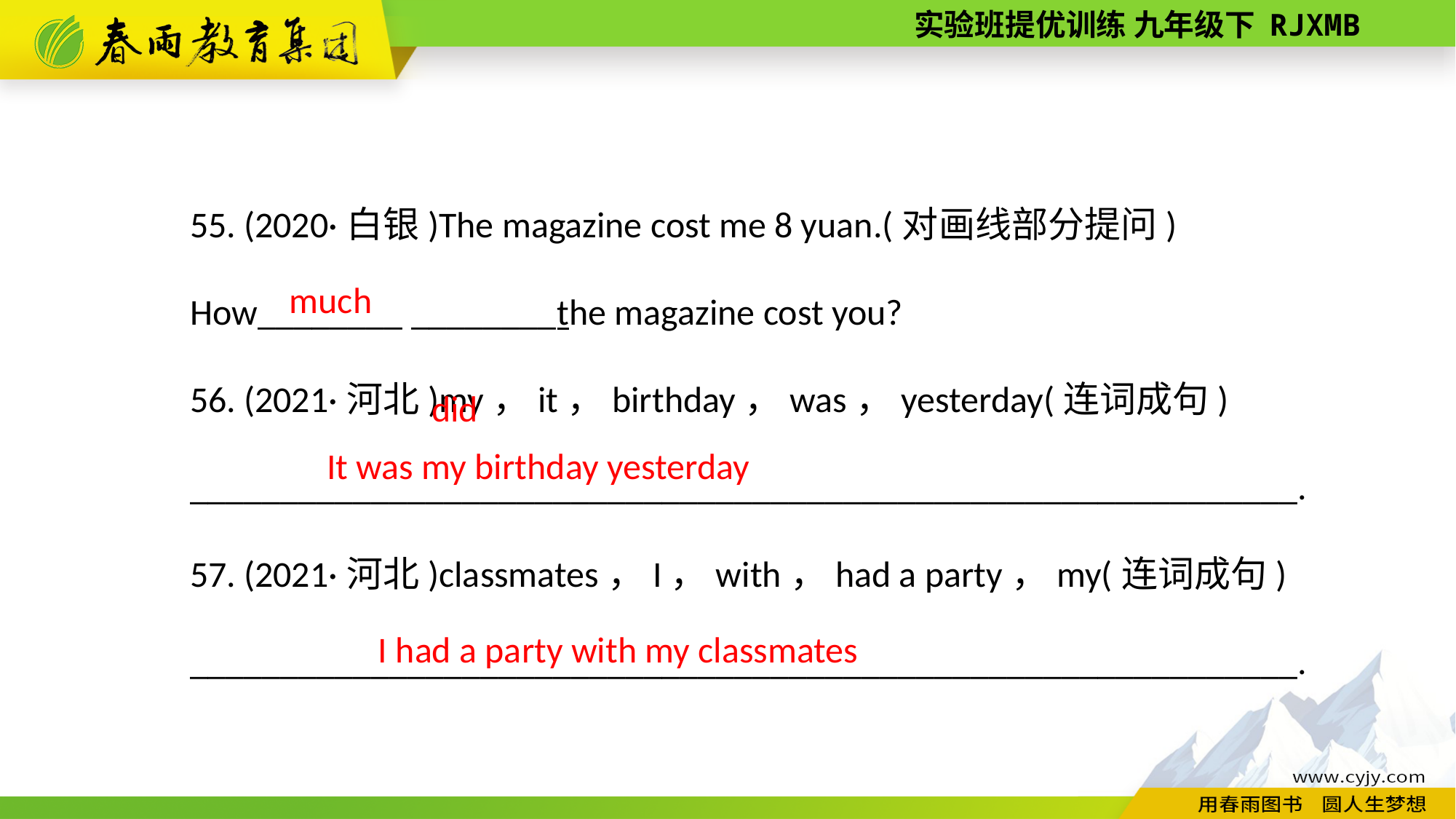

55. (2020·白银)The magazine cost me 8 yuan.(对画线部分提问)
How________ ________the magazine cost you?
56. (2021·河北)my，it，birthday，was，yesterday(连词成句)
_____________________________________________________________.
57. (2021·河北)classmates，I，with，had a party，my(连词成句)
_____________________________________________________________.
 did
much
 It was my birthday yesterday
I had a party with my classmates